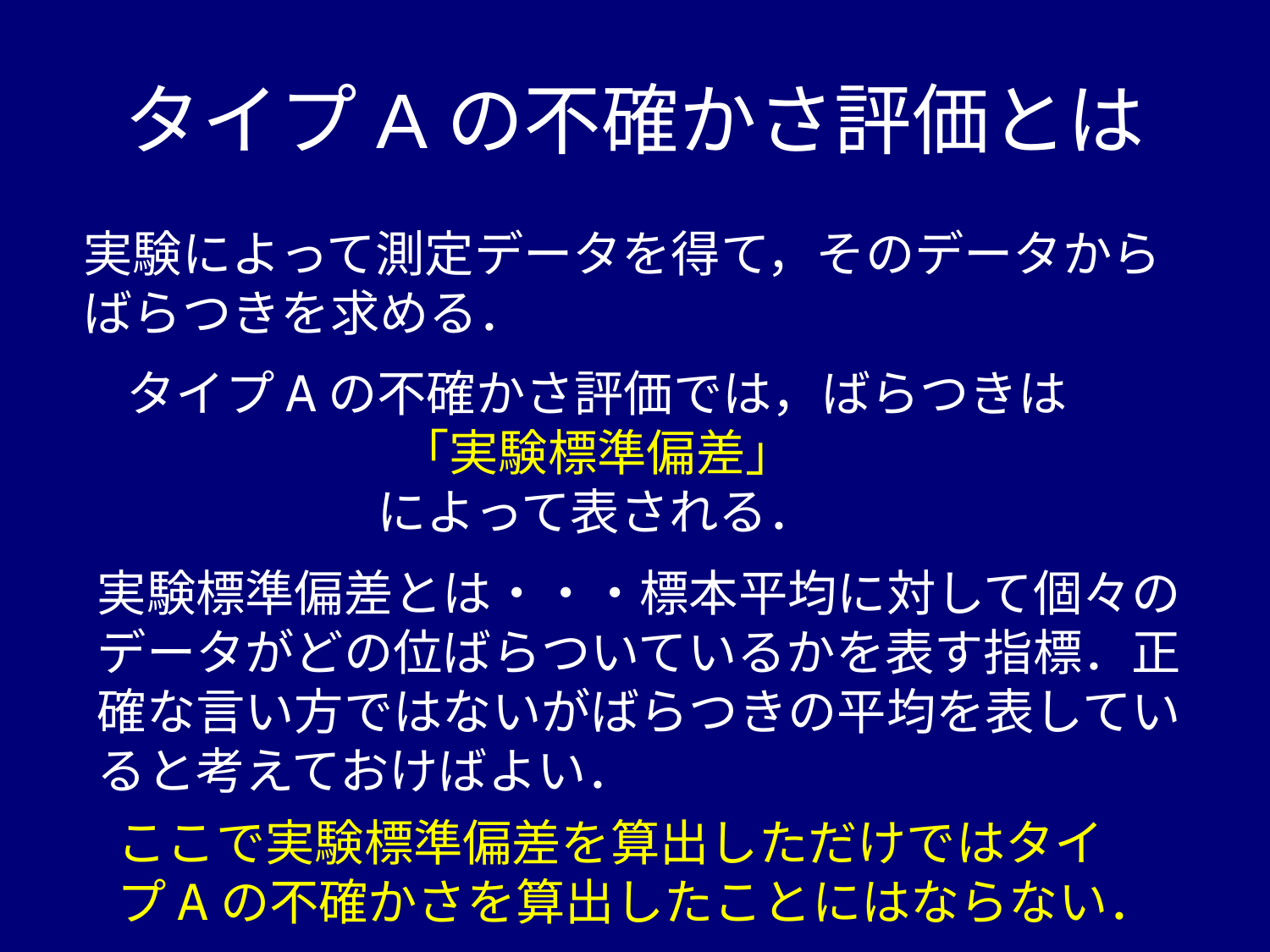

# タイプAの不確かさ評価とは
実験によって測定データを得て，そのデータから
ばらつきを求める．
タイプAの不確かさ評価では，ばらつきは
「実験標準偏差」
によって表される．
実験標準偏差とは・・・標本平均に対して個々のデータがどの位ばらついているかを表す指標．正確な言い方ではないがばらつきの平均を表していると考えておけばよい．
ここで実験標準偏差を算出しただけではタイプAの不確かさを算出したことにはならない．